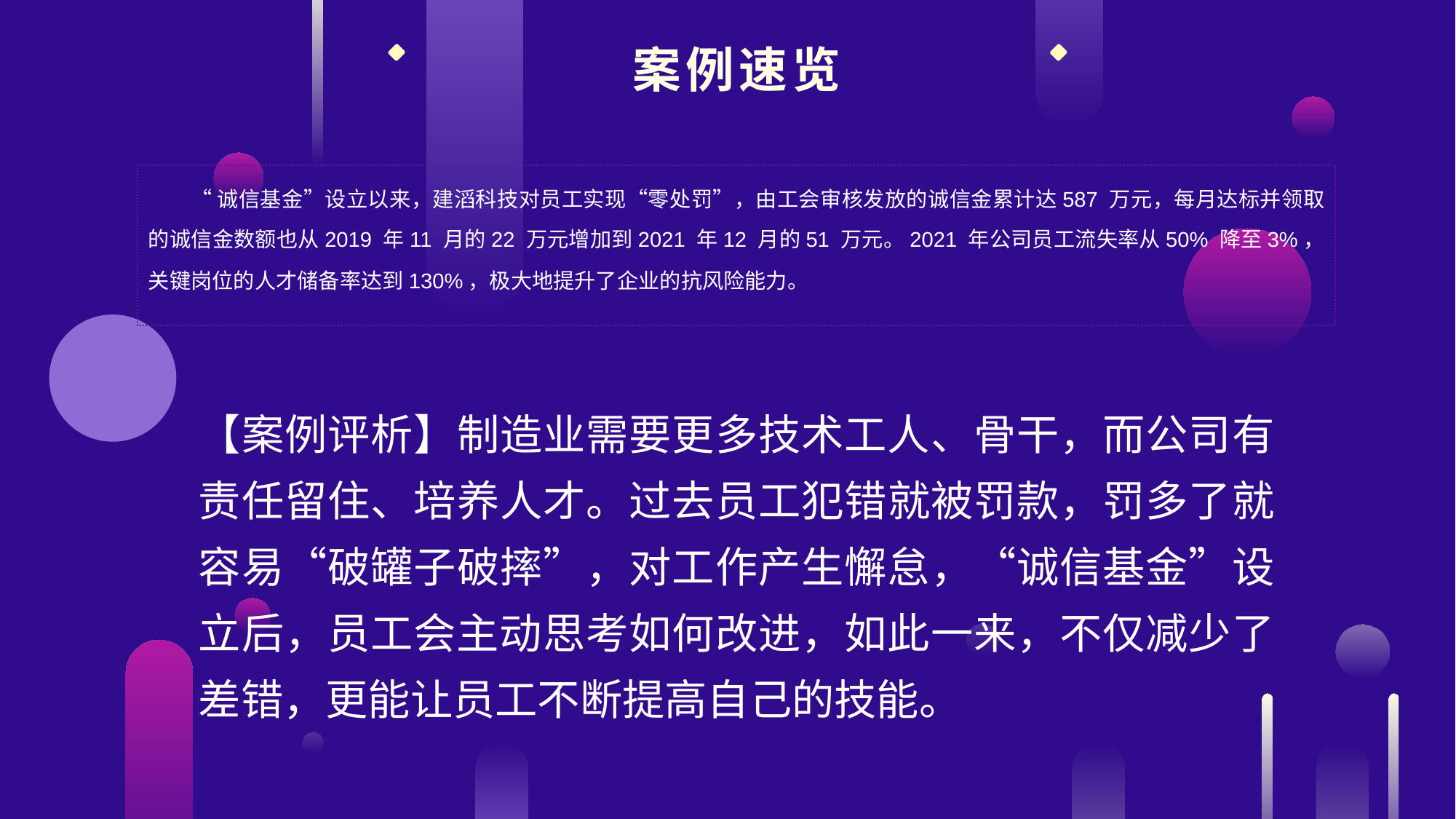

案例速览

“诚信基金”设立以来，建滔科技对员工实现“零处罚”，由工会审核发放的诚信金累计达587 万元，每月达标并领取的诚信金数额也从2019 年11 月的22 万元增加到2021 年12 月的51 万元。2021 年公司员工流失率从50% 降至3%，关键岗位的人才储备率达到130%，极大地提升了企业的抗风险能力。

【案例评析】制造业需要更多技术工人、骨干，而公司有责任留住、培养人才。过去员工犯错就被罚款，罚多了就容易“破罐子破摔”，对工作产生懈怠，“诚信基金”设立后，员工会主动思考如何改进，如此一来，不仅减少了差错，更能让员工不断提高自己的技能。